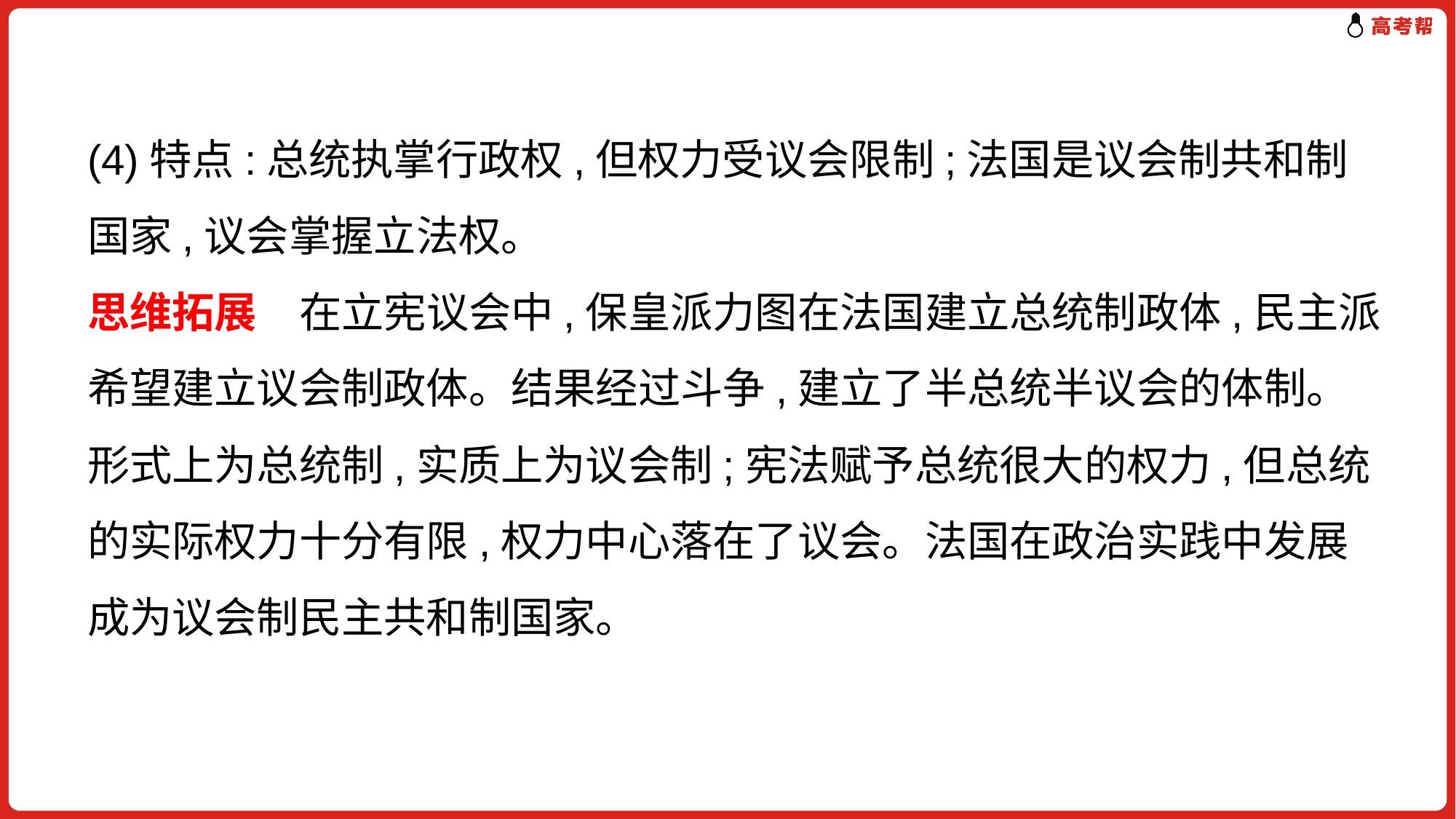

(4)特点:总统执掌行政权,但权力受议会限制;法国是议会制共和制国家,议会掌握立法权。
思维拓展　在立宪议会中,保皇派力图在法国建立总统制政体,民主派希望建立议会制政体。结果经过斗争,建立了半总统半议会的体制。形式上为总统制,实质上为议会制;宪法赋予总统很大的权力,但总统的实际权力十分有限,权力中心落在了议会。法国在政治实践中发展成为议会制民主共和制国家。